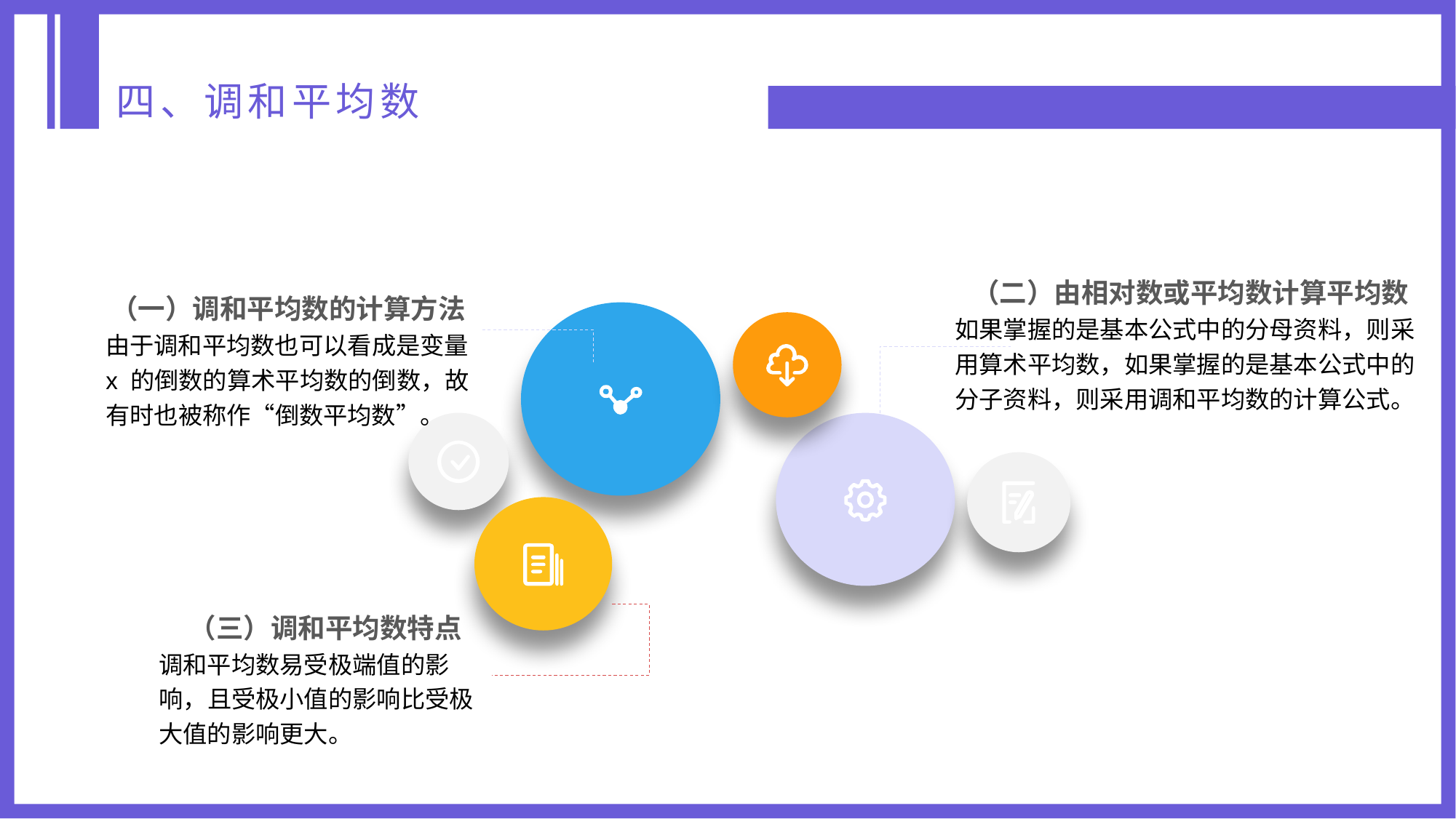

四、调和平均数
（二）由相对数或平均数计算平均数
如果掌握的是基本公式中的分母资料，则采用算术平均数，如果掌握的是基本公式中的分子资料，则采用调和平均数的计算公式。
（一）调和平均数的计算方法
由于调和平均数也可以看成是变量 x 的倒数的算术平均数的倒数，故有时也被称作“倒数平均数”。

（三）调和平均数特点
调和平均数易受极端值的影响，且受极小值的影响比受极大值的影响更大。